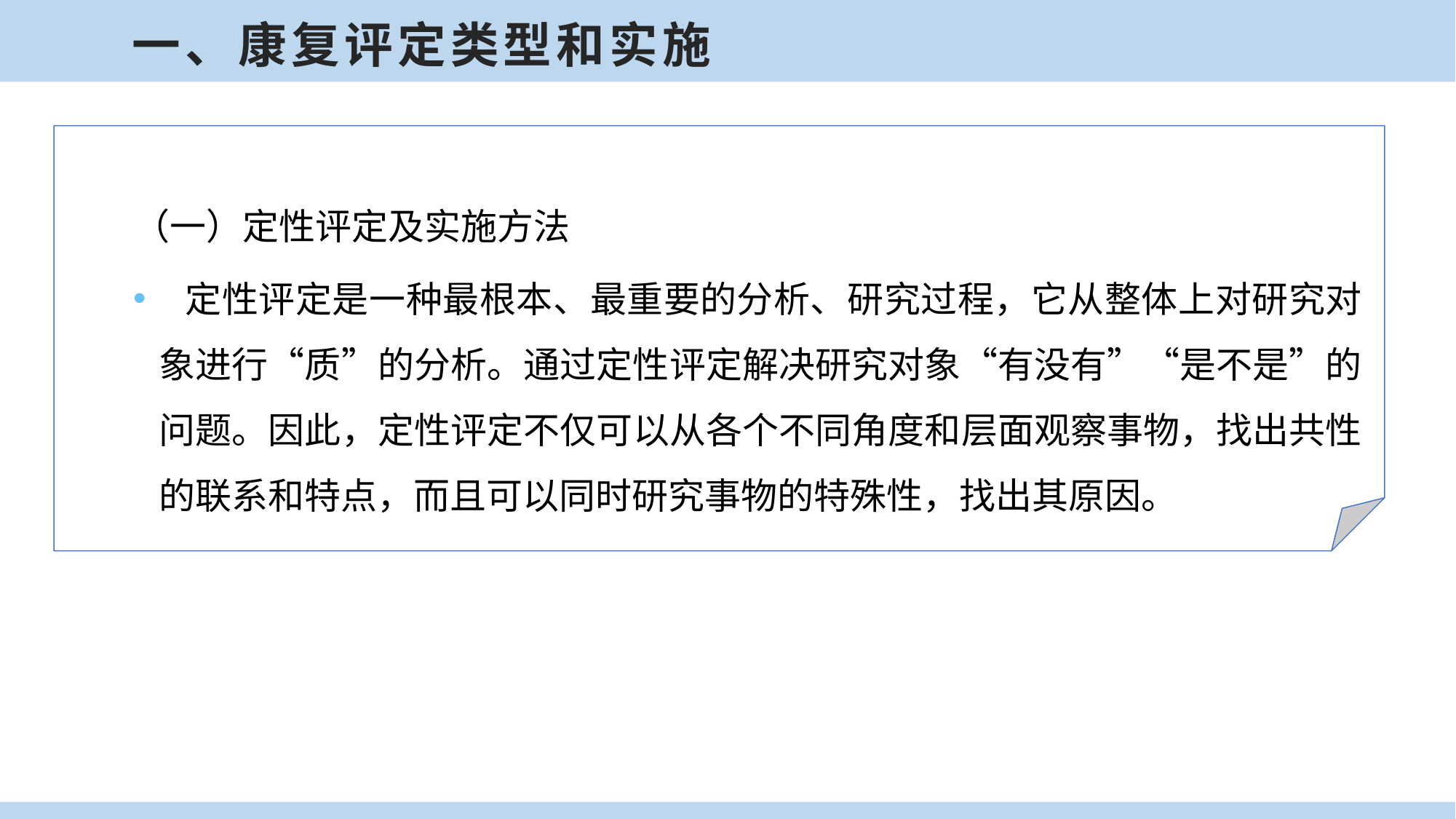

一、康复评定类型和实施

（一）定性评定及实施方法
  定性评定是一种最根本、最重要的分析、研究过程，它从整体上对研究对象进行“质”的分析。通过定性评定解决研究对象“有没有”“是不是”的问题。因此，定性评定不仅可以从各个不同角度和层面观察事物，找出共性的联系和特点，而且可以同时研究事物的特殊性，找出其原因。